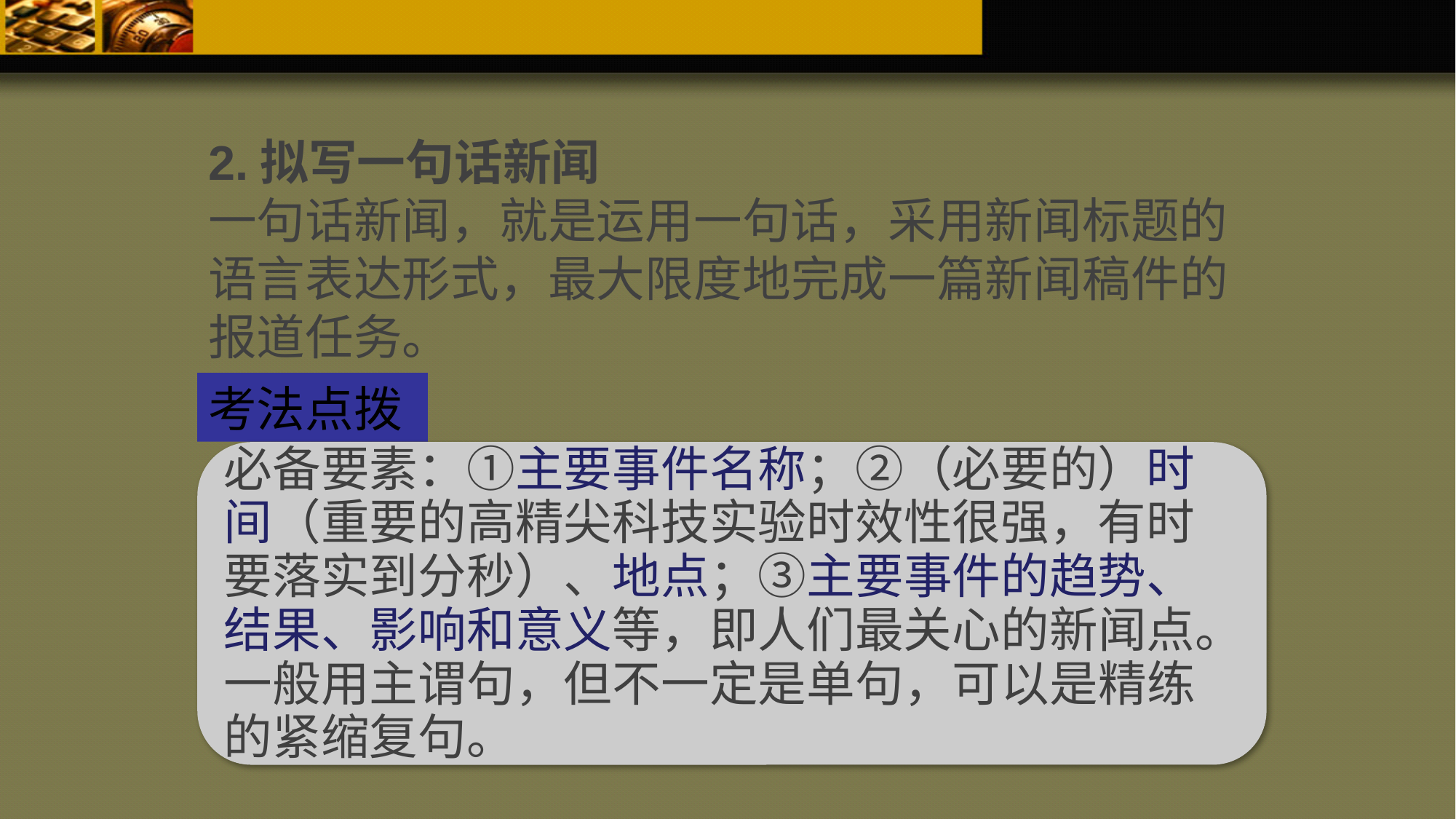

2.拟写一句话新闻
一句话新闻，就是运用一句话，采用新闻标题的语言表达形式，最大限度地完成一篇新闻稿件的报道任务。
考法点拨
必备要素：①主要事件名称；②（必要的）时间（重要的高精尖科技实验时效性很强，有时要落实到分秒）、地点；③主要事件的趋势、结果、影响和意义等，即人们最关心的新闻点。一般用主谓句，但不一定是单句，可以是精练的紧缩复句。